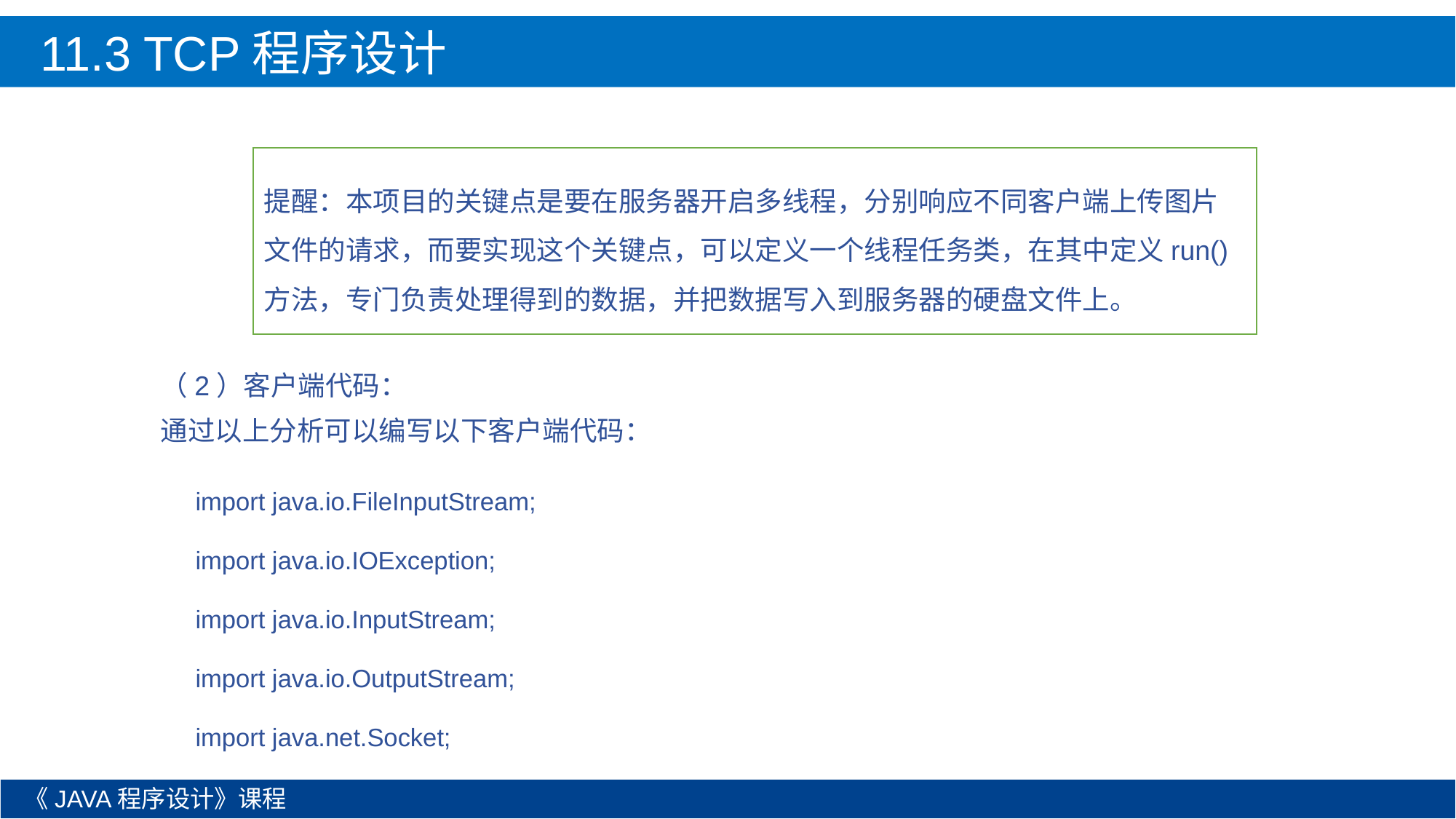

11.3 TCP程序设计
提醒：本项目的关键点是要在服务器开启多线程，分别响应不同客户端上传图片文件的请求，而要实现这个关键点，可以定义一个线程任务类，在其中定义run()方法，专门负责处理得到的数据，并把数据写入到服务器的硬盘文件上。
（2）客户端代码：
通过以上分析可以编写以下客户端代码：
import java.io.FileInputStream;
import java.io.IOException;
import java.io.InputStream;
import java.io.OutputStream;
import java.net.Socket;
《JAVA程序设计》课程